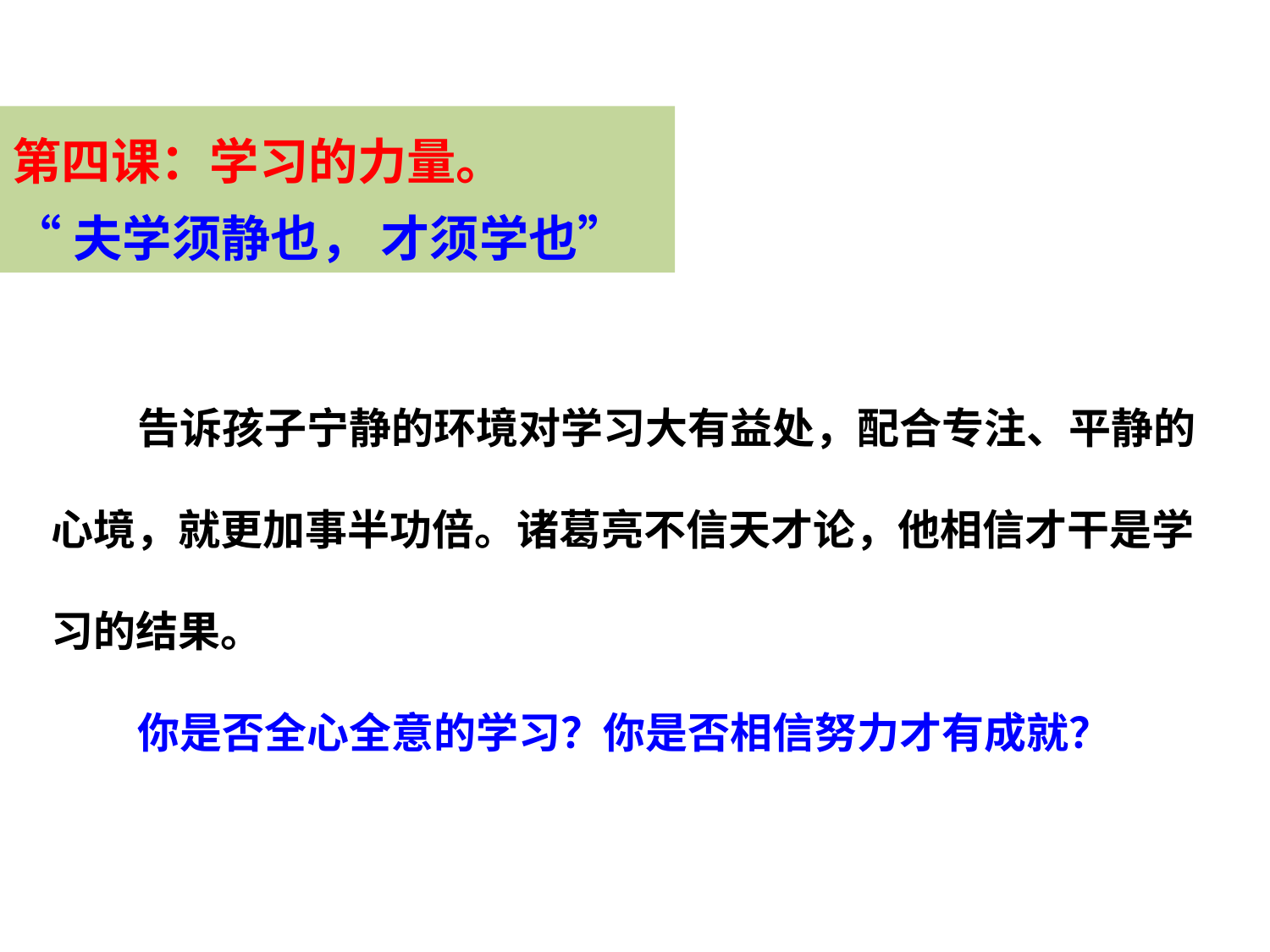

第四课：学习的力量。
“夫学须静也， 才须学也”
        告诉孩子宁静的环境对学习大有益处，配合专注、平静的心境，就更加事半功倍。诸葛亮不信天才论，他相信才干是学习的结果。
        你是否全心全意的学习？你是否相信努力才有成就？